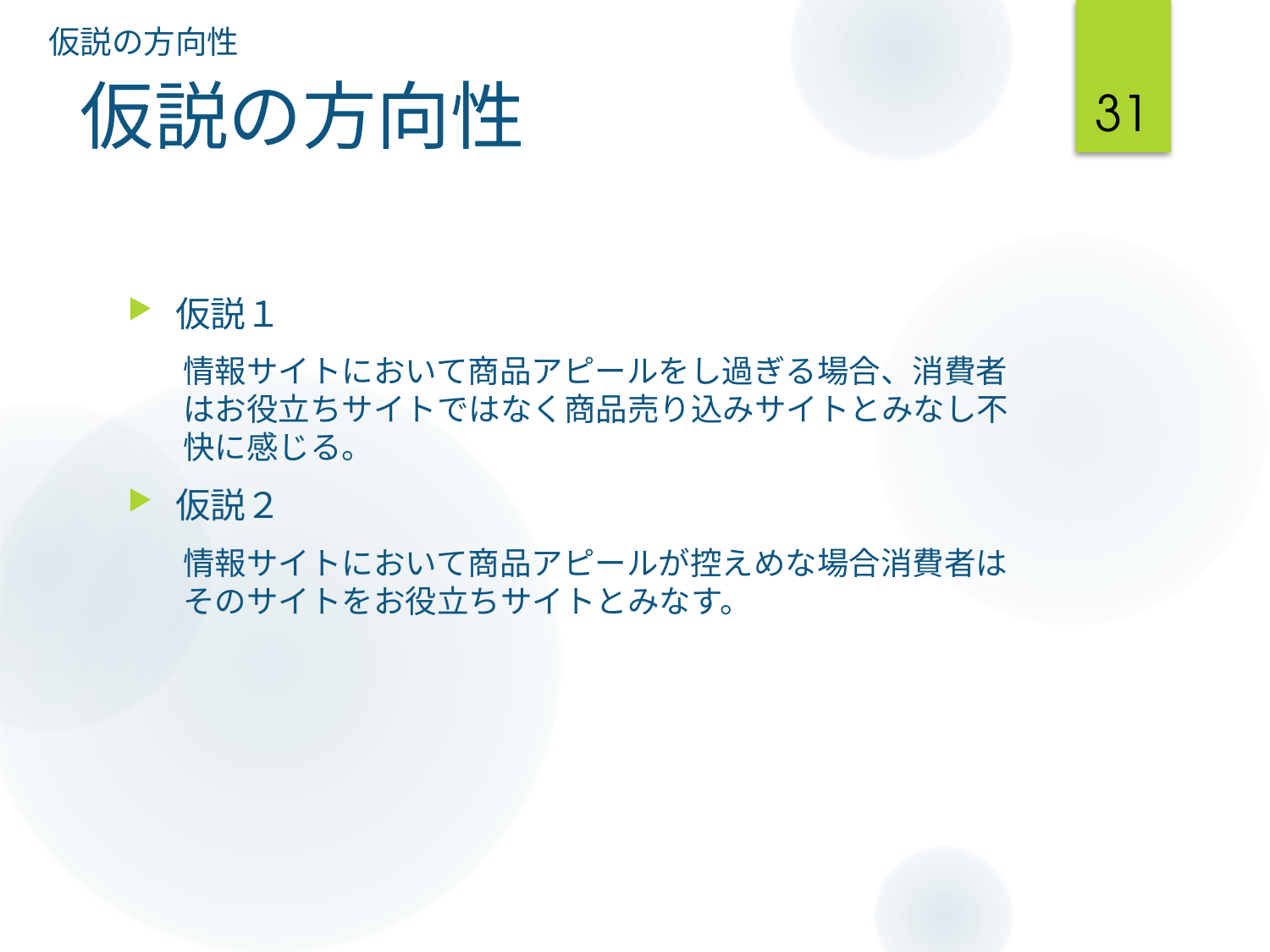

仮説の方向性
31
# 仮説の方向性
仮説１
情報サイトにおいて商品アピールをし過ぎる場合、消費者はお役立ちサイトではなく商品売り込みサイトとみなし不快に感じる。
仮説２
情報サイトにおいて商品アピールが控えめな場合消費者はそのサイトをお役立ちサイトとみなす。